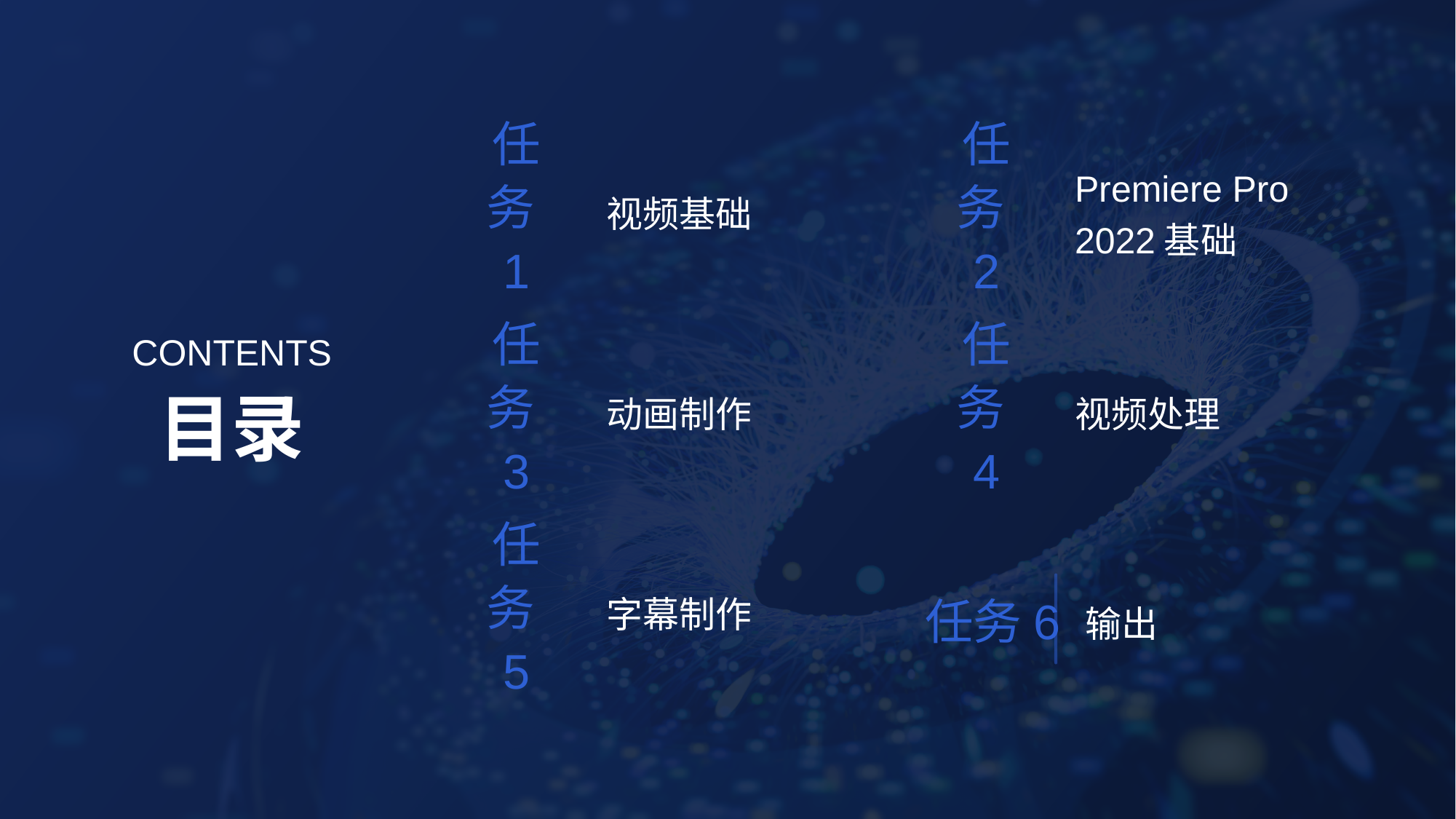

视频基础
Premiere Pro 2022基础

任务1
任务2
CONTENTS
动画制作
视频处理

任务3
任务4
目录
字幕制作

输出
任务5

任务6